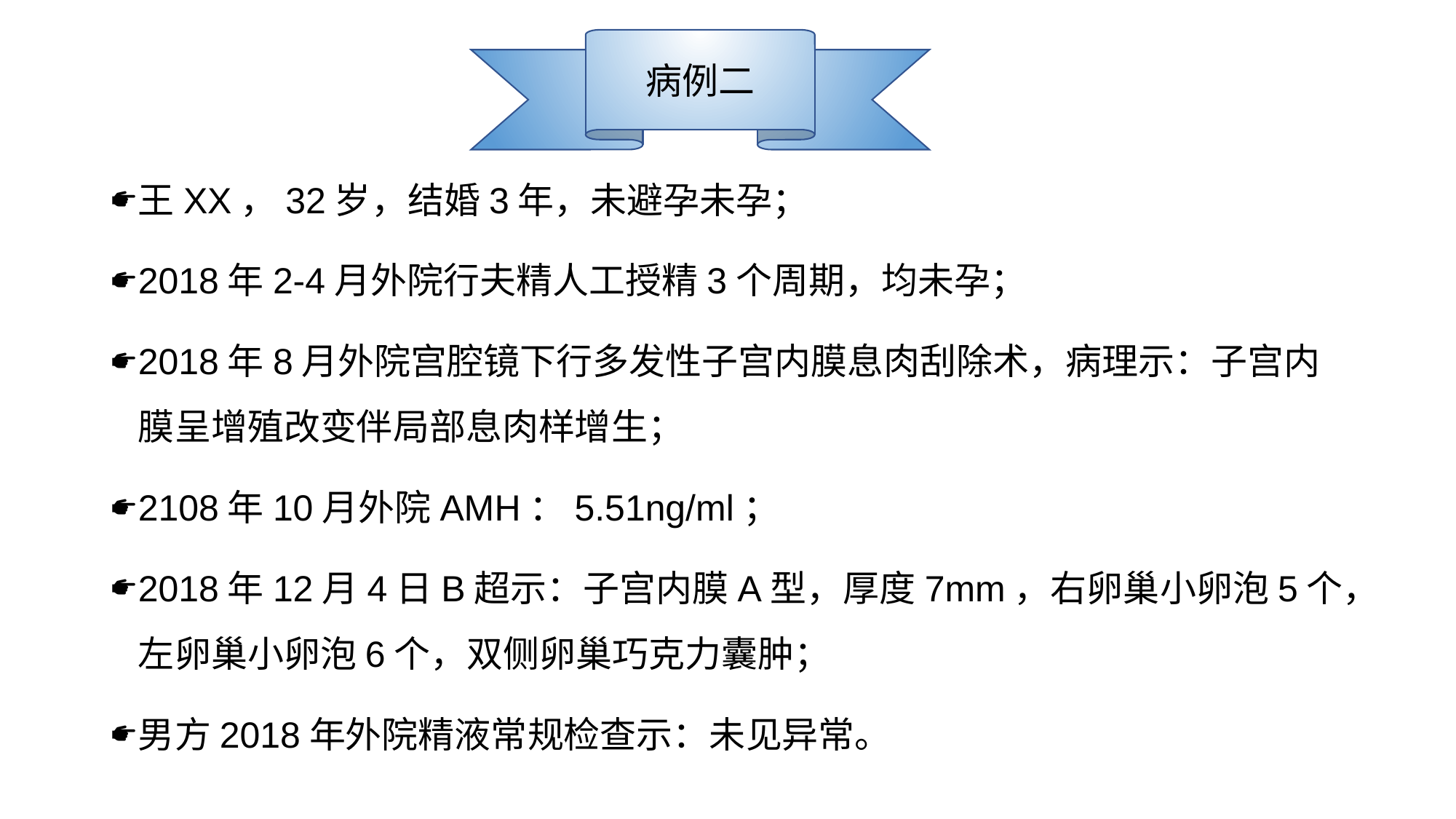

病例二
王XX，32岁，结婚3年，未避孕未孕；
2018年2-4月外院行夫精人工授精3个周期，均未孕；
2018年8月外院宫腔镜下行多发性子宫内膜息肉刮除术，病理示：子宫内膜呈增殖改变伴局部息肉样增生；
2108年10月外院AMH：5.51ng/ml；
2018年12月4日B超示：子宫内膜A型，厚度7mm，右卵巢小卵泡5个，左卵巢小卵泡6个，双侧卵巢巧克力囊肿；
男方2018年外院精液常规检查示：未见异常。